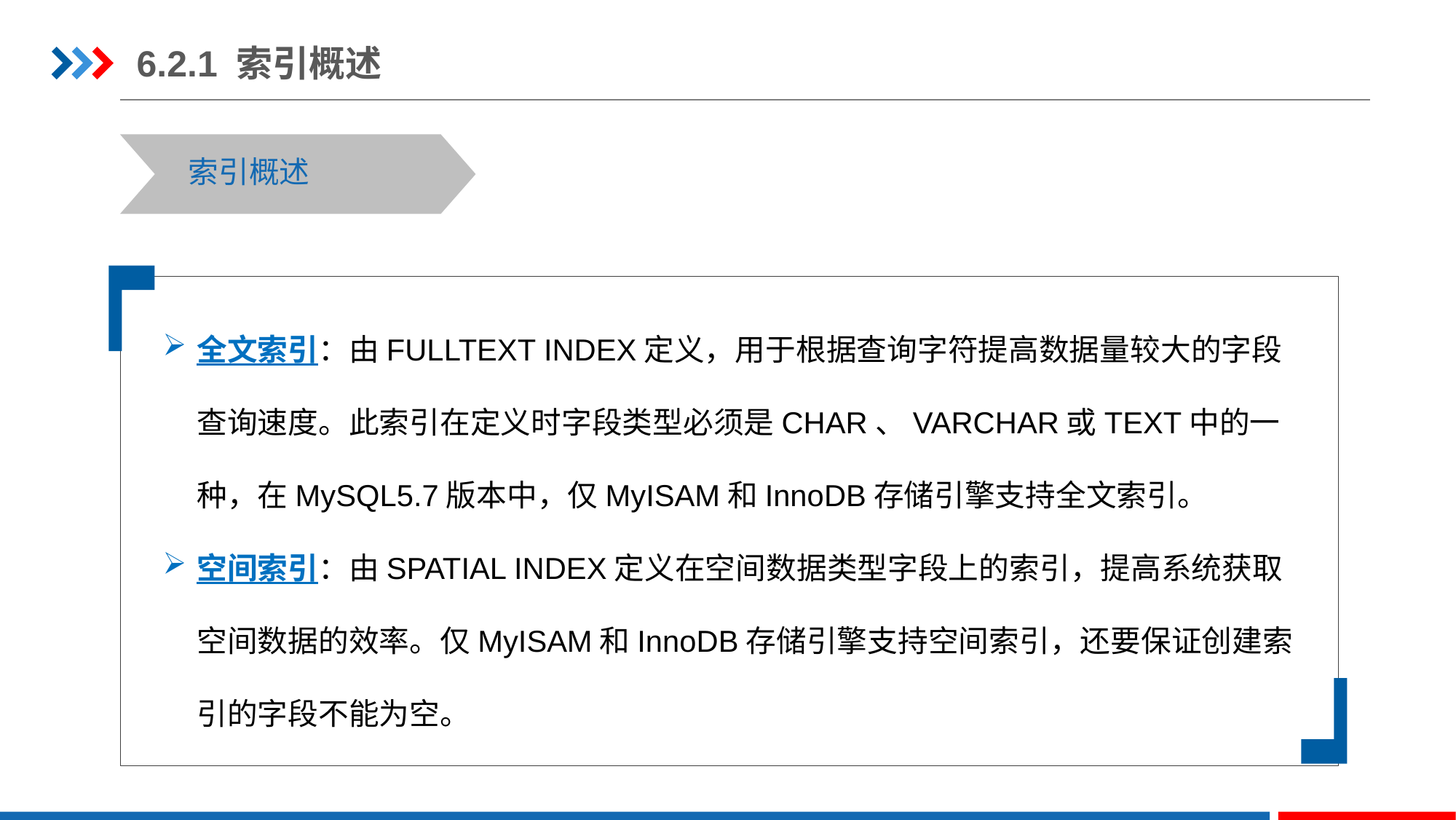

6.2.1 索引概述

  索引概述

全文索引：由FULLTEXT INDEX定义，用于根据查询字符提高数据量较大的字段查询速度。此索引在定义时字段类型必须是CHAR、VARCHAR或TEXT中的一种，在MySQL5.7版本中，仅MyISAM和InnoDB存储引擎支持全文索引。
空间索引：由SPATIAL INDEX定义在空间数据类型字段上的索引，提高系统获取空间数据的效率。仅MyISAM和InnoDB存储引擎支持空间索引，还要保证创建索引的字段不能为空。